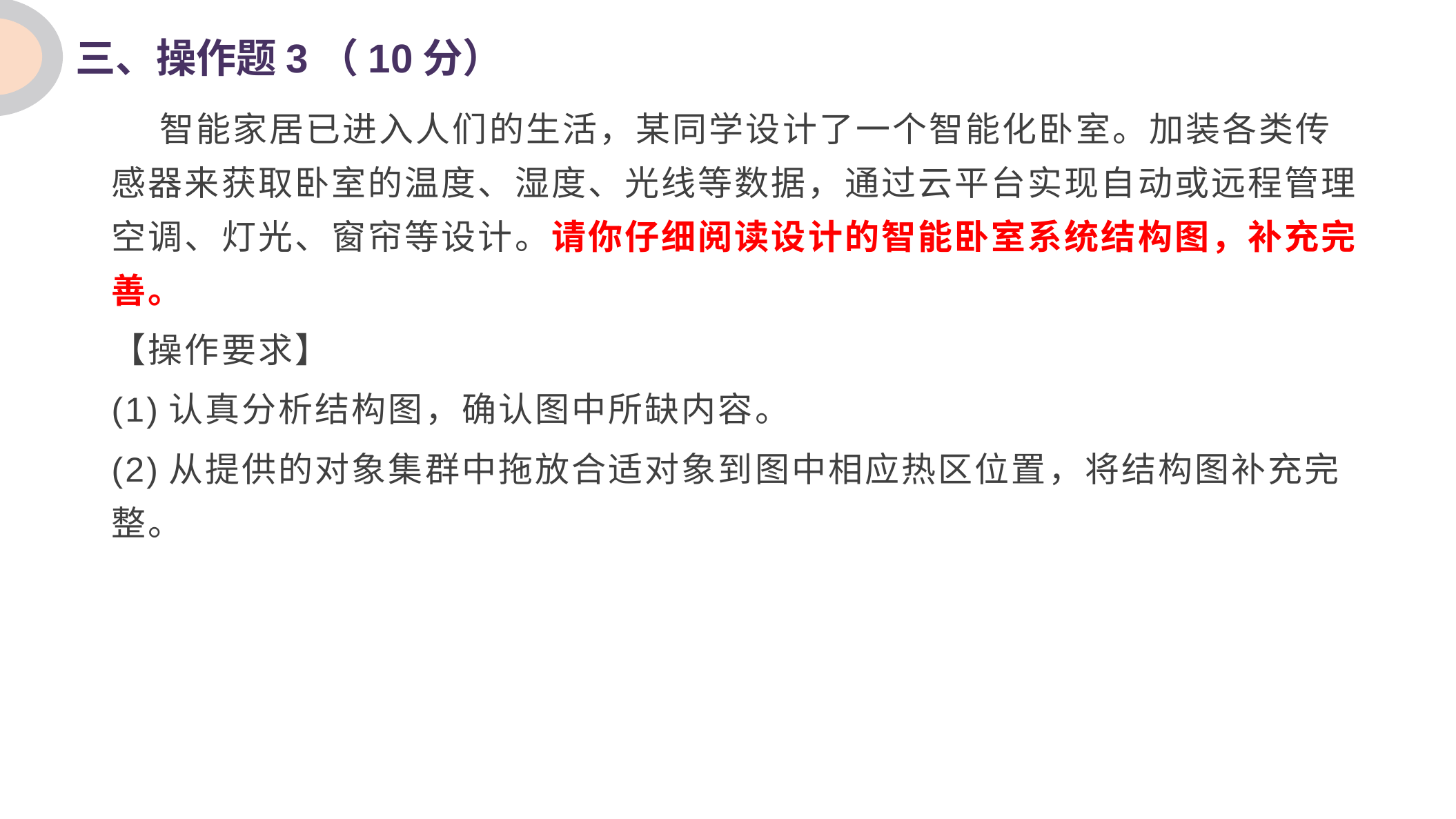

三、操作题3（10分）

    智能家居已进入人们的生活，某同学设计了一个智能化卧室。加装各类传感器来获取卧室的温度、湿度、光线等数据，通过云平台实现自动或远程管理空调、灯光、窗帘等设计。请你仔细阅读设计的智能卧室系统结构图，补充完善。
【操作要求】
(1)认真分析结构图，确认图中所缺内容。
(2)从提供的对象集群中拖放合适对象到图中相应热区位置，将结构图补充完整。